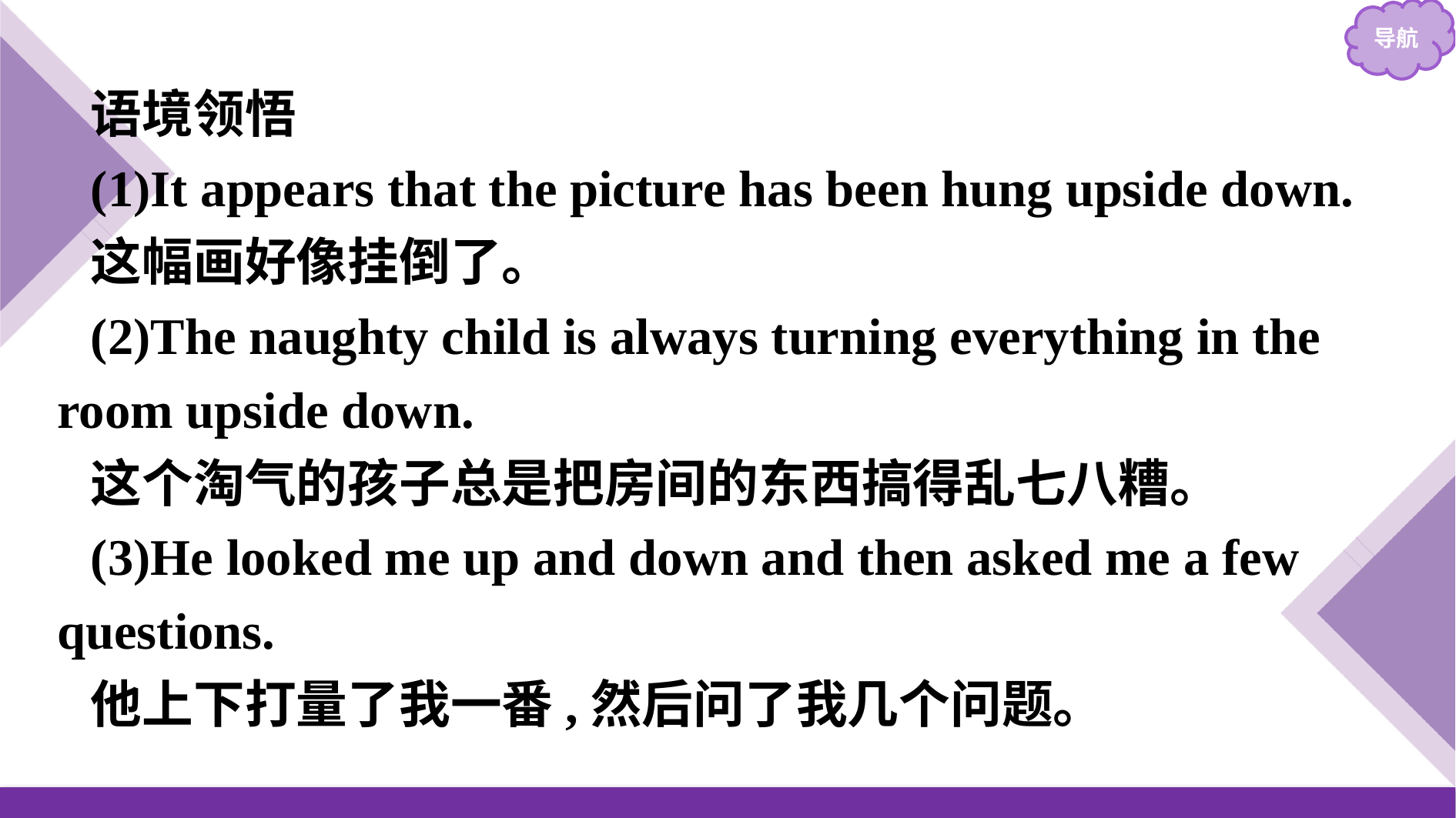

语境领悟
(1)It appears that the picture has been hung upside down.
这幅画好像挂倒了。
(2)The naughty child is always turning everything in the room upside down.
这个淘气的孩子总是把房间的东西搞得乱七八糟。
(3)He looked me up and down and then asked me a few questions.
他上下打量了我一番,然后问了我几个问题。